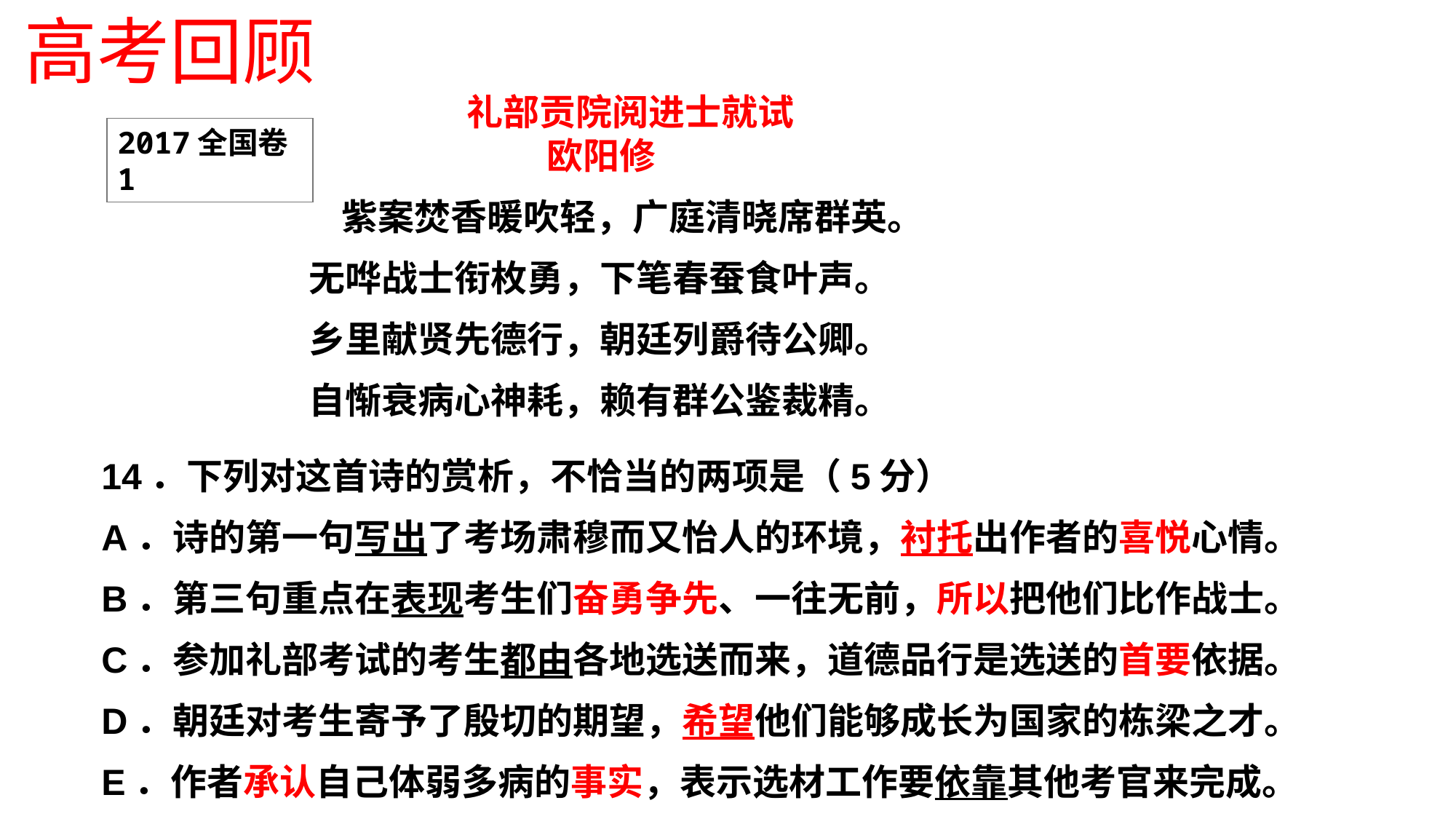

高考回顾
        礼部贡院阅进士就试
欧阳修
         紫案焚香暖吹轻，广庭清晓席群英。
     无哗战士衔枚勇，下笔春蚕食叶声。
     乡里献贤先德行，朝廷列爵待公卿。
     自惭衰病心神耗，赖有群公鉴裁精。
2017全国卷1
14．下列对这首诗的赏析，不恰当的两项是（5分）
A．诗的第一句写出了考场肃穆而又怡人的环境，衬托出作者的喜悦心情。
B．第三句重点在表现考生们奋勇争先、一往无前，所以把他们比作战士。
C．参加礼部考试的考生都由各地选送而来，道德品行是选送的首要依据。
D．朝廷对考生寄予了殷切的期望，希望他们能够成长为国家的栋梁之才。
E．作者承认自己体弱多病的事实，表示选材工作要依靠其他考官来完成。